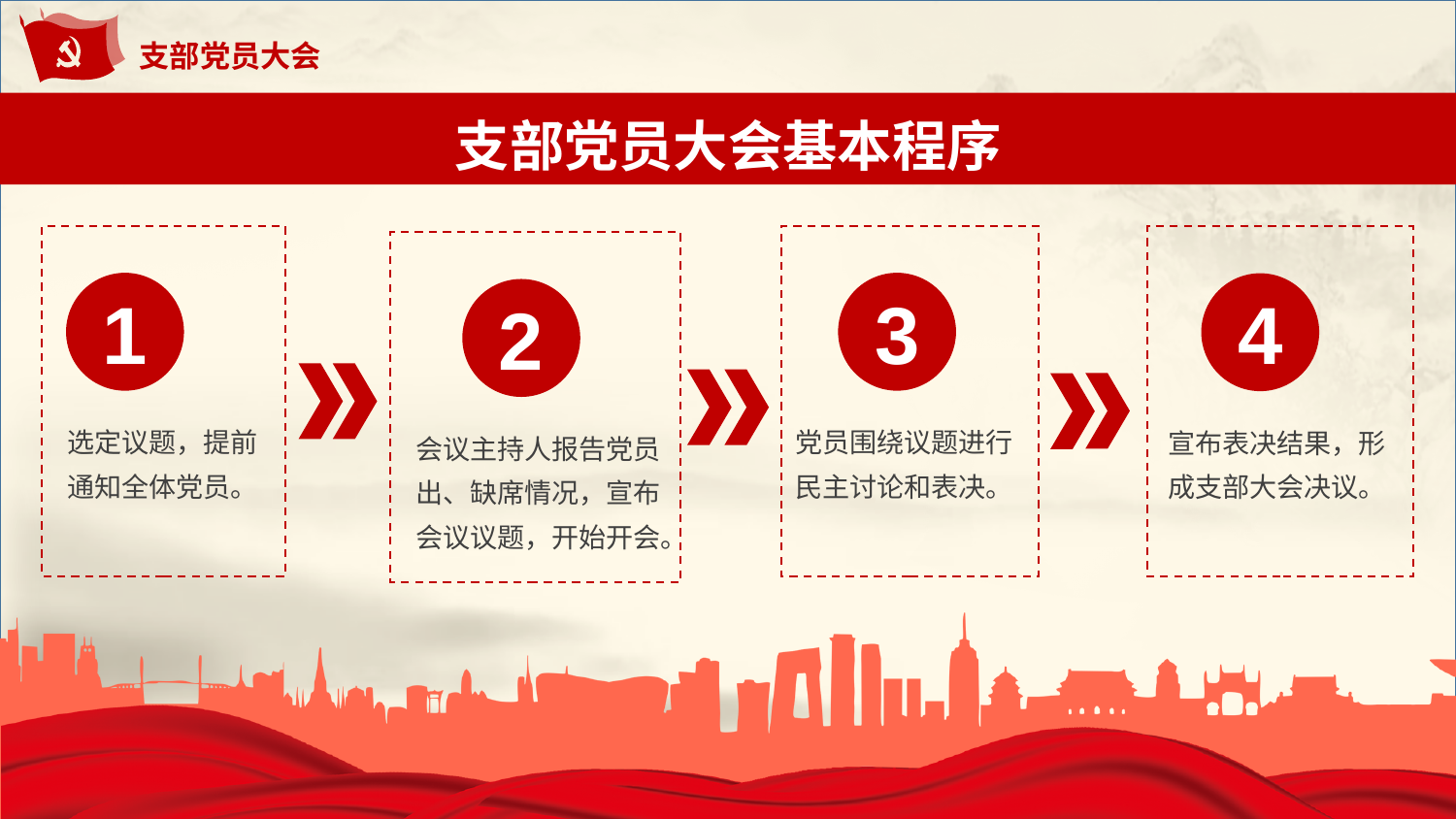

支部党员大会基本程序
支部党员大会基本程序

1
3
4
2

党员围绕议题进行民主讨论和表决。
选定议题，提前通知全体党员。
宣布表决结果，形成支部大会决议。
会议主持人报告党员出、缺席情况，宣布会议议题，开始开会。